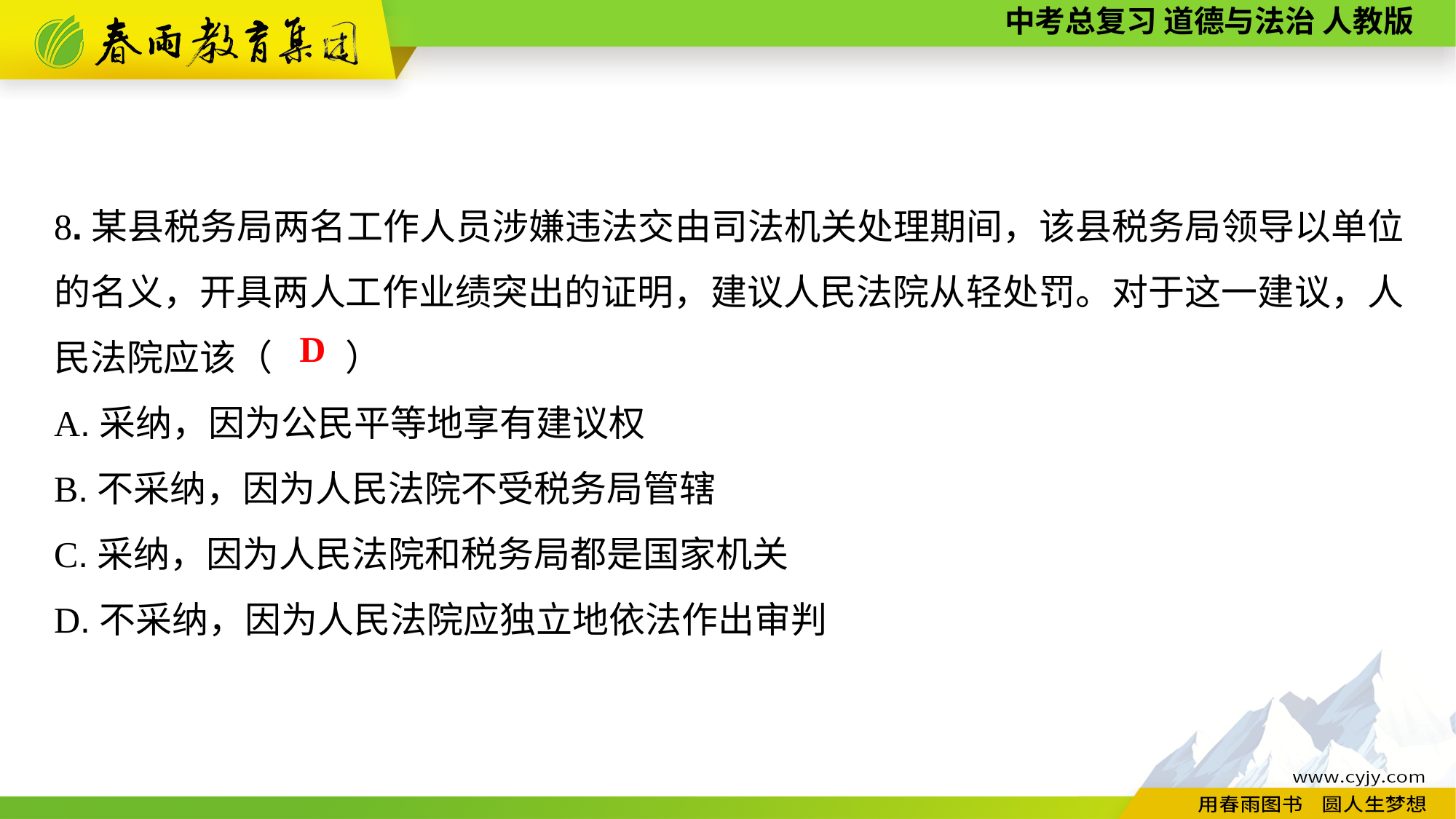

8.某县税务局两名工作人员涉嫌违法交由司法机关处理期间，该县税务局领导以单位的名义，开具两人工作业绩突出的证明，建议人民法院从轻处罚。对于这一建议，人民法院应该（　　）
A.采纳，因为公民平等地享有建议权
B.不采纳，因为人民法院不受税务局管辖
C.采纳，因为人民法院和税务局都是国家机关
D.不采纳，因为人民法院应独立地依法作出审判
D